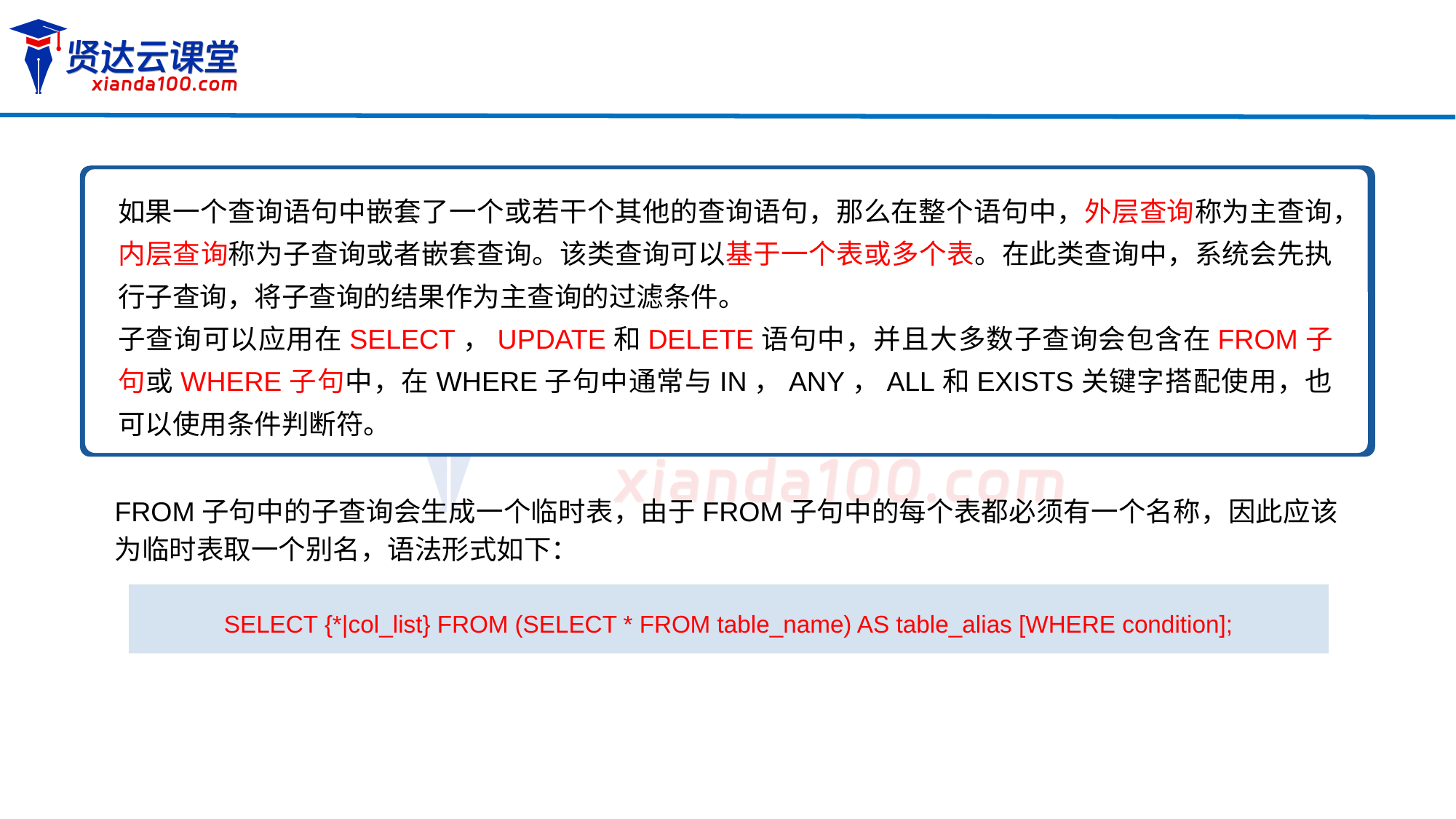

如果一个查询语句中嵌套了一个或若干个其他的查询语句，那么在整个语句中，外层查询称为主查询，内层查询称为子查询或者嵌套查询。该类查询可以基于一个表或多个表。在此类查询中，系统会先执行子查询，将子查询的结果作为主查询的过滤条件。
子查询可以应用在SELECT，UPDATE和DELETE语句中，并且大多数子查询会包含在FROM子句或WHERE子句中，在WHERE子句中通常与IN，ANY，ALL和EXISTS关键字搭配使用，也可以使用条件判断符。
FROM子句中的子查询会生成一个临时表，由于FROM子句中的每个表都必须有一个名称，因此应该为临时表取一个别名，语法形式如下：

SELECT {*|col_list} FROM (SELECT * FROM table_name) AS table_alias [WHERE condition];